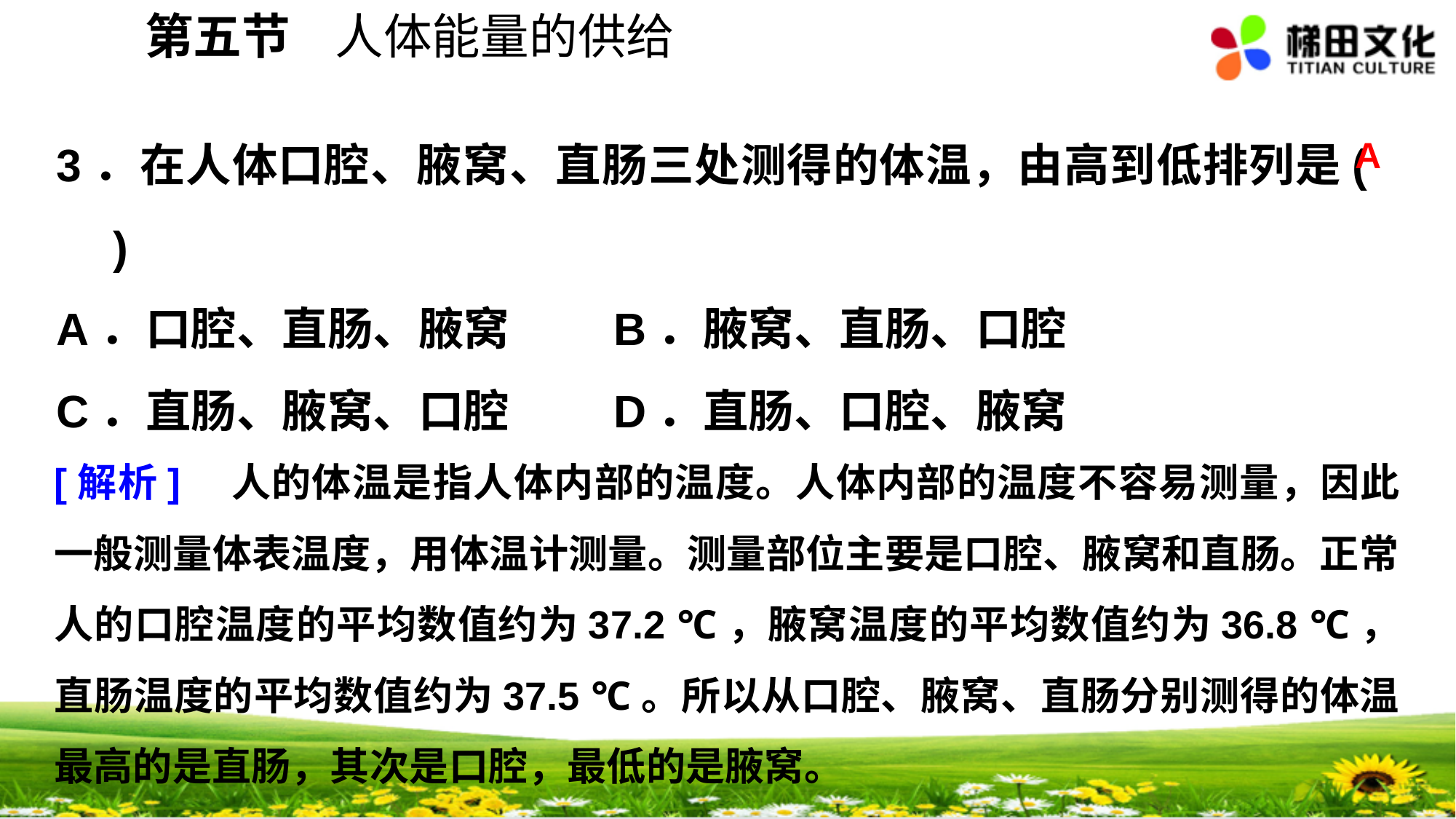

第五节    人体能量的供给
3．在人体口腔、腋窝、直肠三处测得的体温，由高到低排列是(　　)
A．口腔、直肠、腋窝         B．腋窝、直肠、口腔
C．直肠、腋窝、口腔         D．直肠、口腔、腋窝
A
[解析]　人的体温是指人体内部的温度。人体内部的温度不容易测量，因此一般测量体表温度，用体温计测量。测量部位主要是口腔、腋窝和直肠。正常人的口腔温度的平均数值约为37.2 ℃，腋窝温度的平均数值约为36.8 ℃，直肠温度的平均数值约为37.5 ℃。所以从口腔、腋窝、直肠分别测得的体温最高的是直肠，其次是口腔，最低的是腋窝。